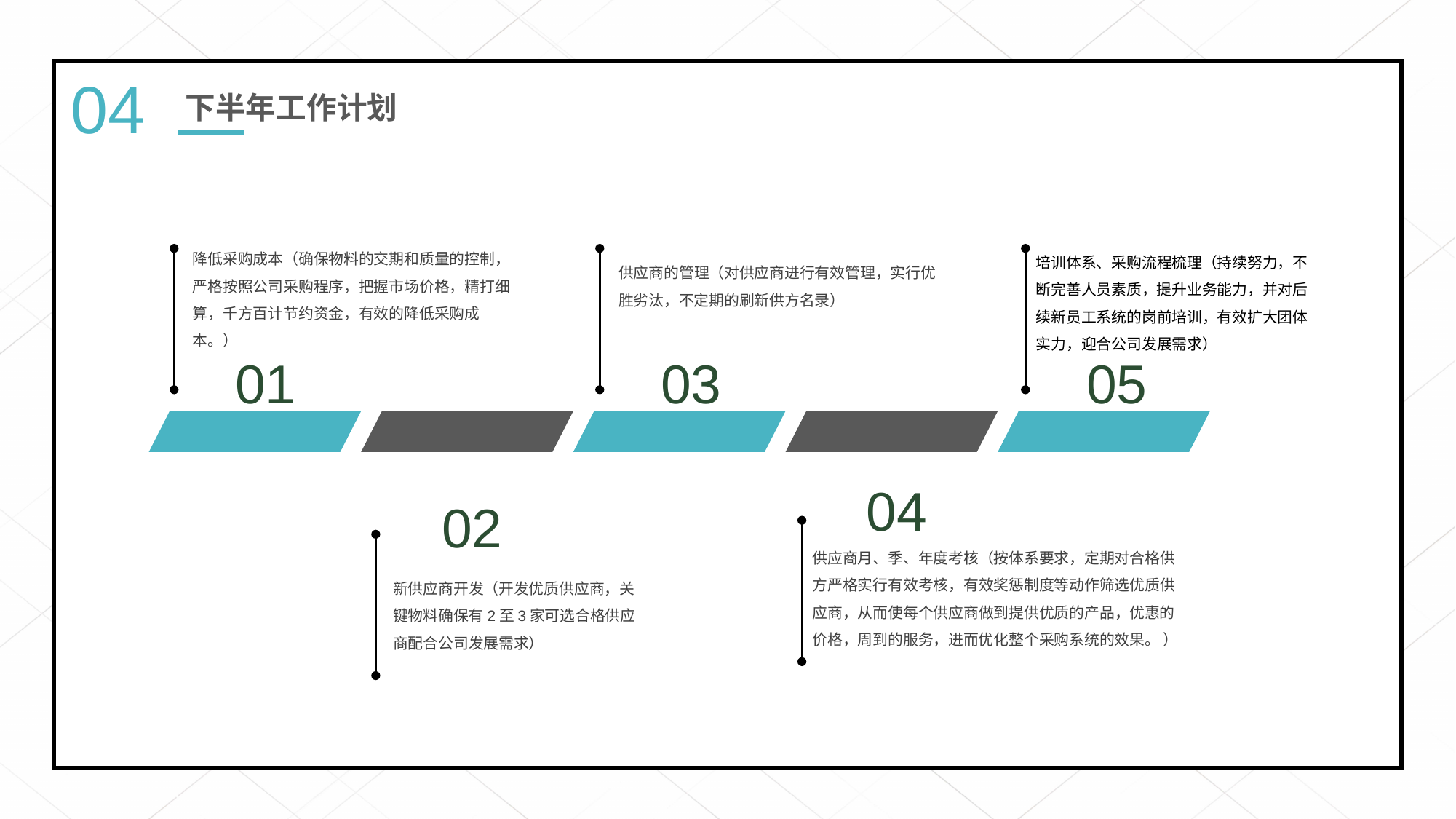

04
下半年工作计划
降低采购成本（确保物料的交期和质量的控制，严格按照公司采购程序，把握市场价格，精打细算，千方百计节约资金，有效的降低采购成本。）
培训体系、采购流程梳理（持续努力，不断完善人员素质，提升业务能力，并对后续新员工系统的岗前培训，有效扩大团体实力，迎合公司发展需求）
供应商的管理（对供应商进行有效管理，实行优胜劣汰，不定期的刷新供方名录）
01
03
05

04
02
供应商月、季、年度考核（按体系要求，定期对合格供方严格实行有效考核，有效奖惩制度等动作筛选优质供应商，从而使每个供应商做到提供优质的产品，优惠的价格，周到的服务，进而优化整个采购系统的效果。 ）
新供应商开发（开发优质供应商，关键物料确保有2至3家可选合格供应商配合公司发展需求）